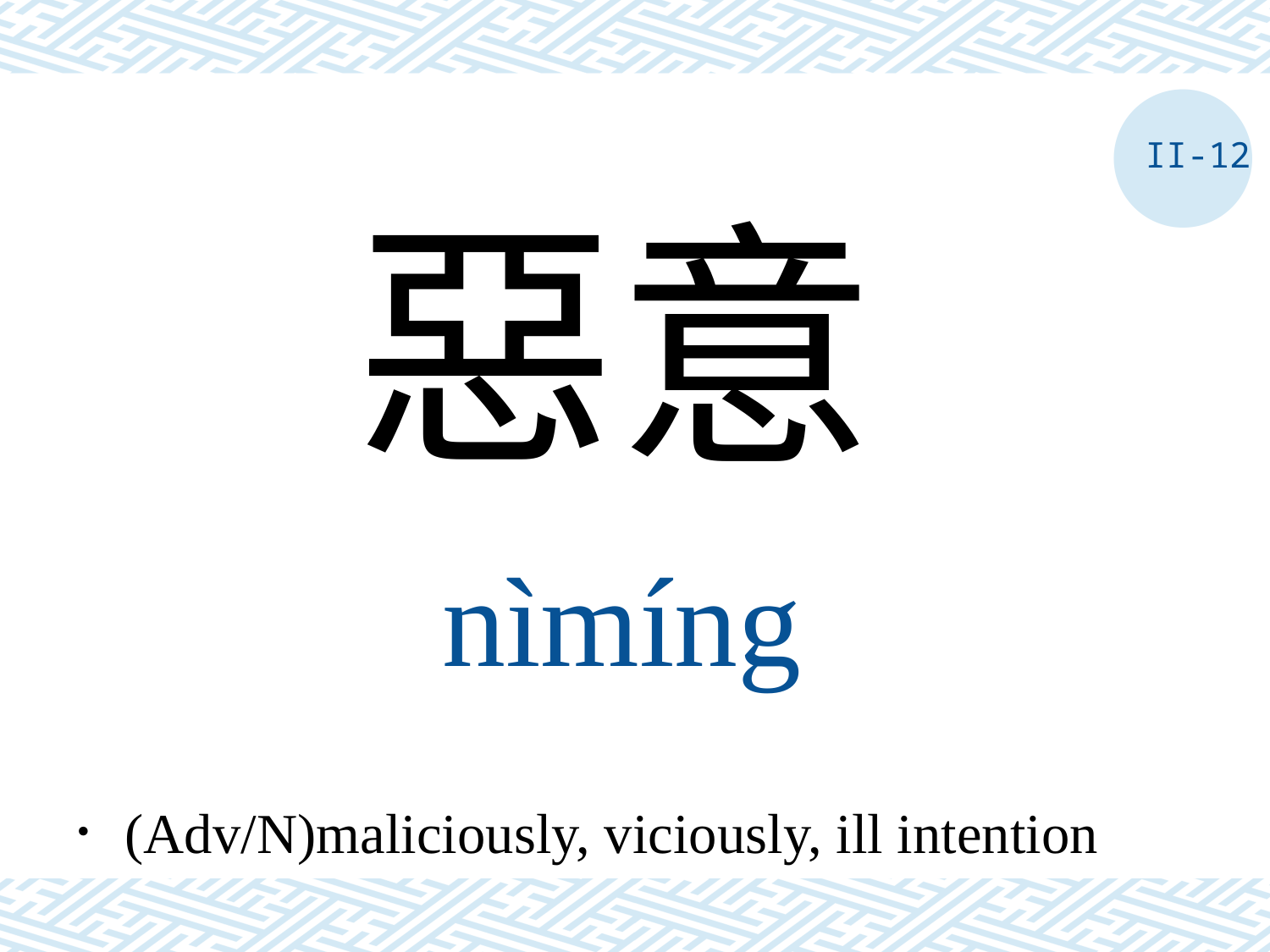

II-12

惡意
nìmíng
．(Adv/N)maliciously, viciously, ill intention